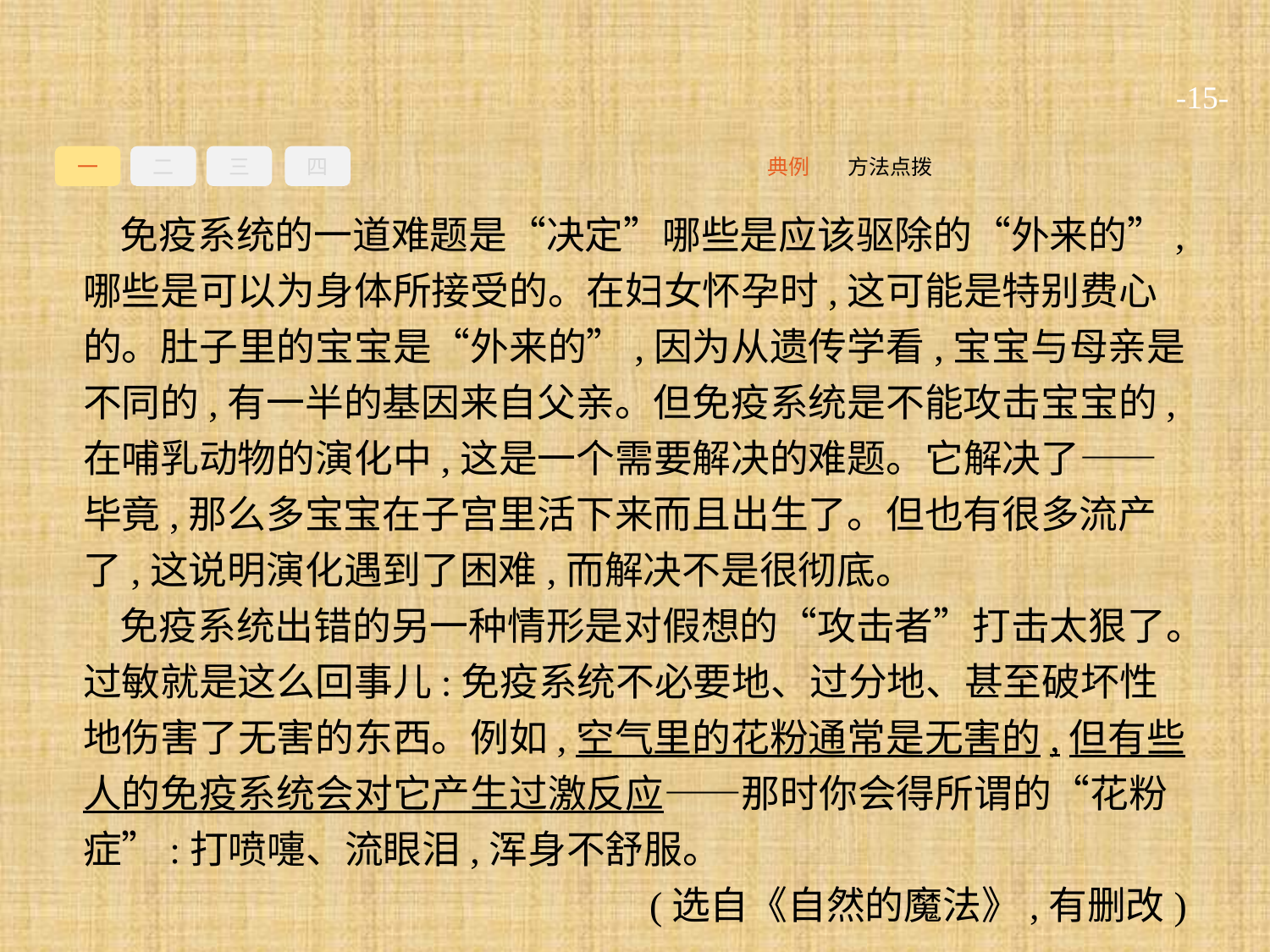

-15-
一
二
三
四
方法点拨
典例
免疫系统的一道难题是“决定”哪些是应该驱除的“外来的”,哪些是可以为身体所接受的。在妇女怀孕时,这可能是特别费心的。肚子里的宝宝是“外来的”,因为从遗传学看,宝宝与母亲是不同的,有一半的基因来自父亲。但免疫系统是不能攻击宝宝的,在哺乳动物的演化中,这是一个需要解决的难题。它解决了——毕竟,那么多宝宝在子宫里活下来而且出生了。但也有很多流产了,这说明演化遇到了困难,而解决不是很彻底。
免疫系统出错的另一种情形是对假想的“攻击者”打击太狠了。过敏就是这么回事儿:免疫系统不必要地、过分地、甚至破坏性地伤害了无害的东西。例如,空气里的花粉通常是无害的,但有些人的免疫系统会对它产生过激反应——那时你会得所谓的“花粉症”:打喷嚏、流眼泪,浑身不舒服。
(选自《自然的魔法》,有删改)